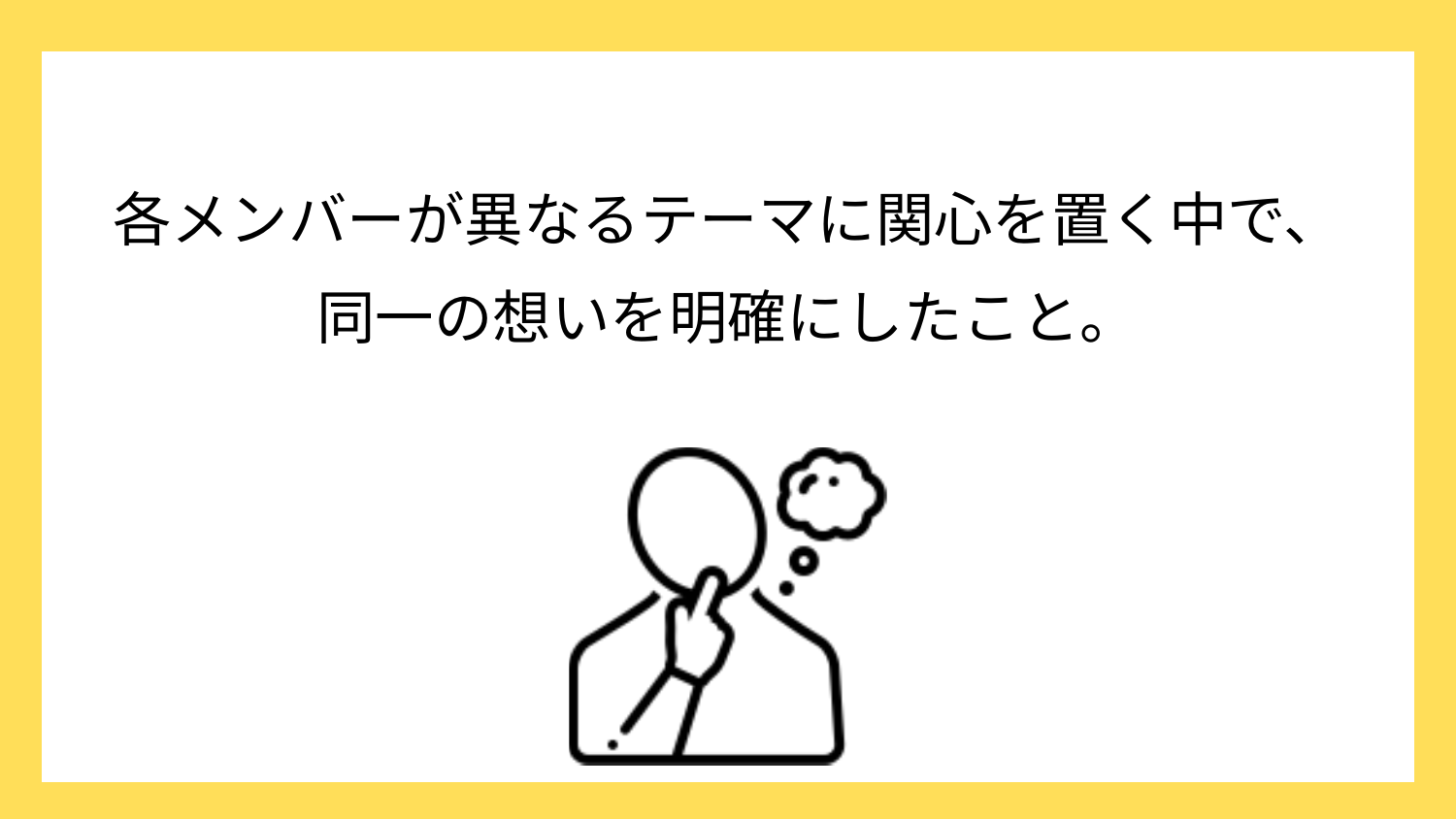

各メンバーが異なるテーマに関心を置く中で、
同一の想いを明確にしたこと。